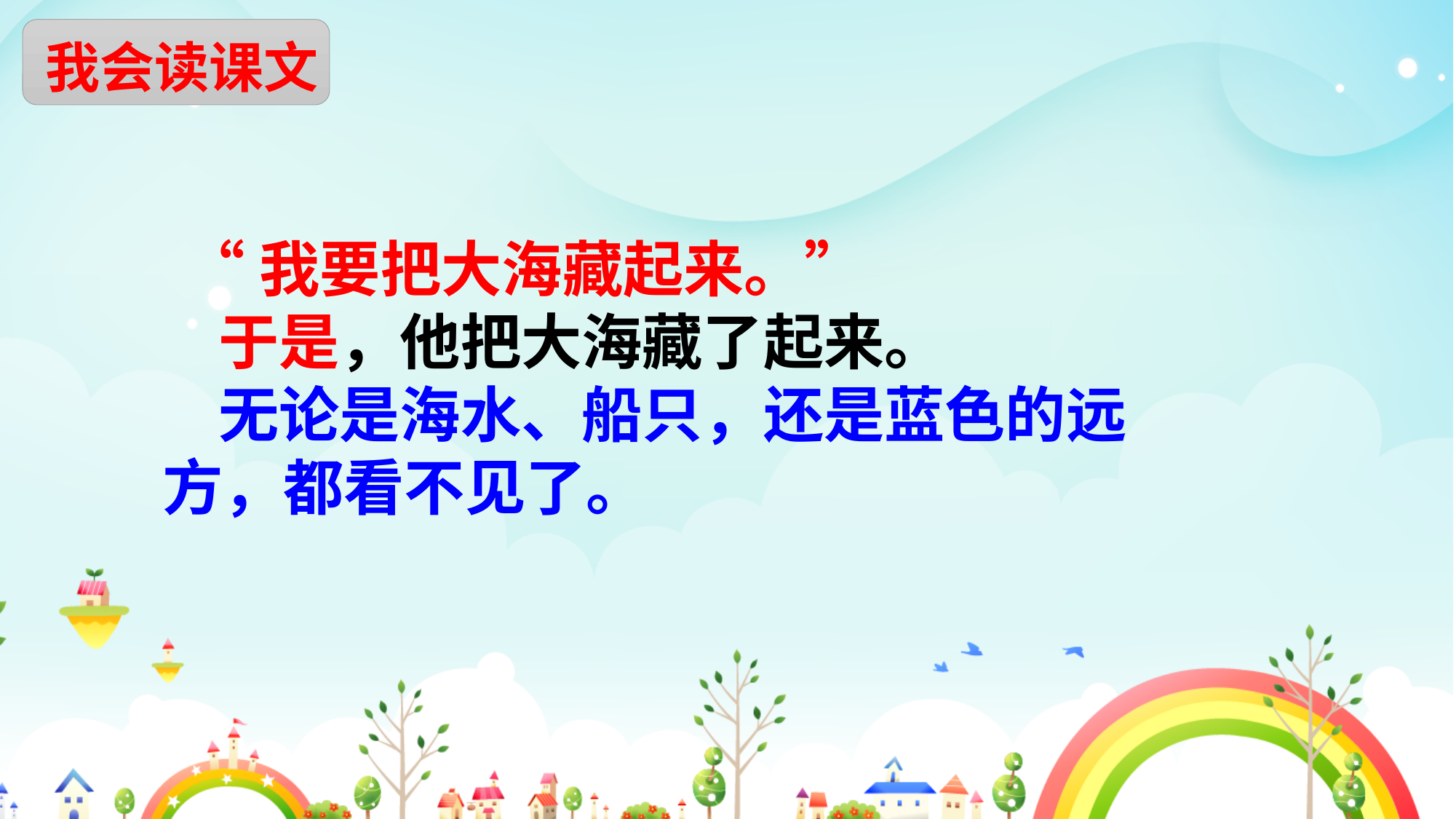

我会读课文
  “我要把大海藏起来。”
   于是，他把大海藏了起来。
   无论是海水、船只，还是蓝色的远方，都看不见了。